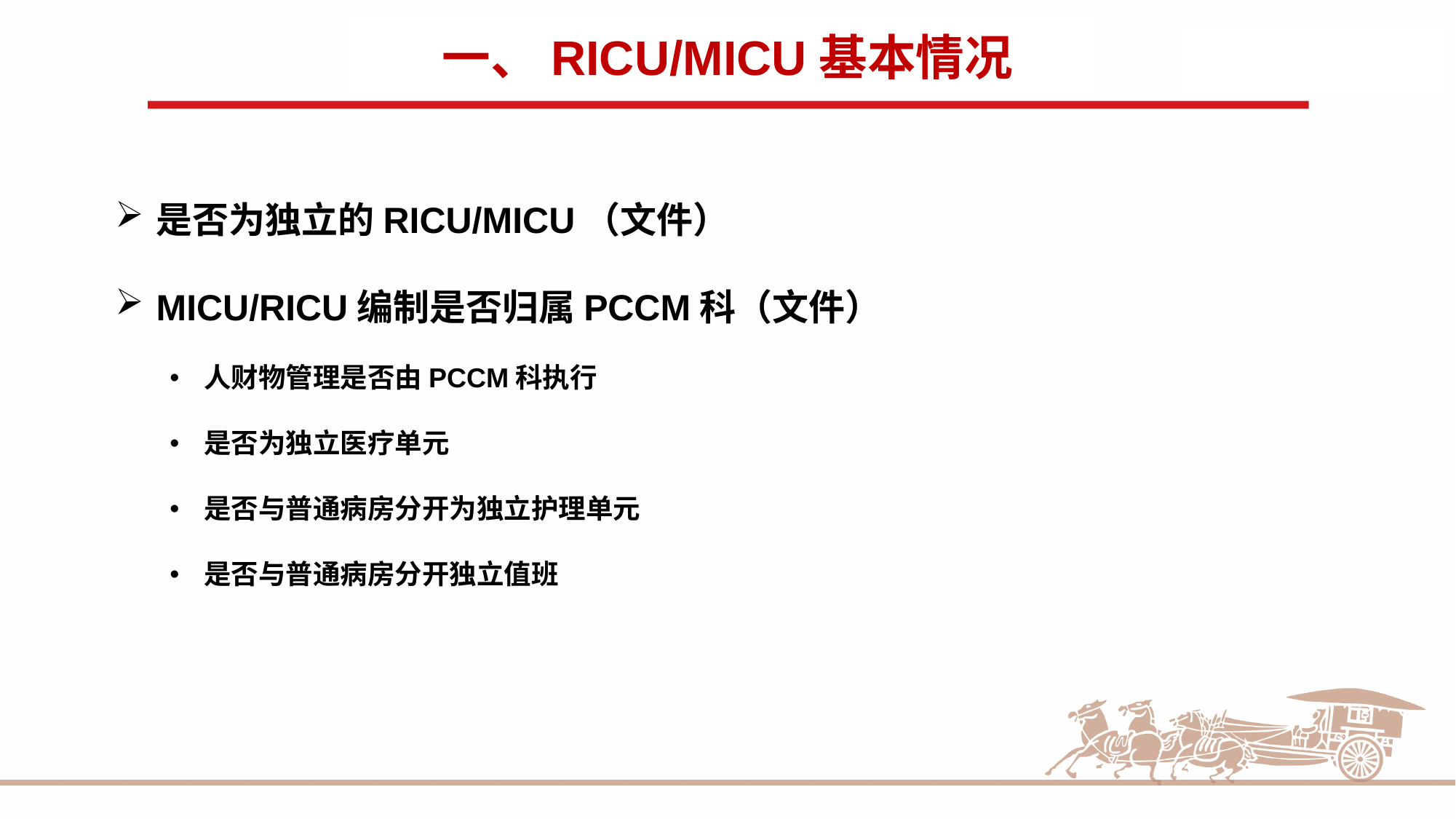

一、RICU/MICU基本情况
是否为独立的RICU/MICU（文件）
MICU/RICU编制是否归属PCCM科（文件）
人财物管理是否由PCCM科执行
是否为独立医疗单元
是否与普通病房分开为独立护理单元
是否与普通病房分开独立值班